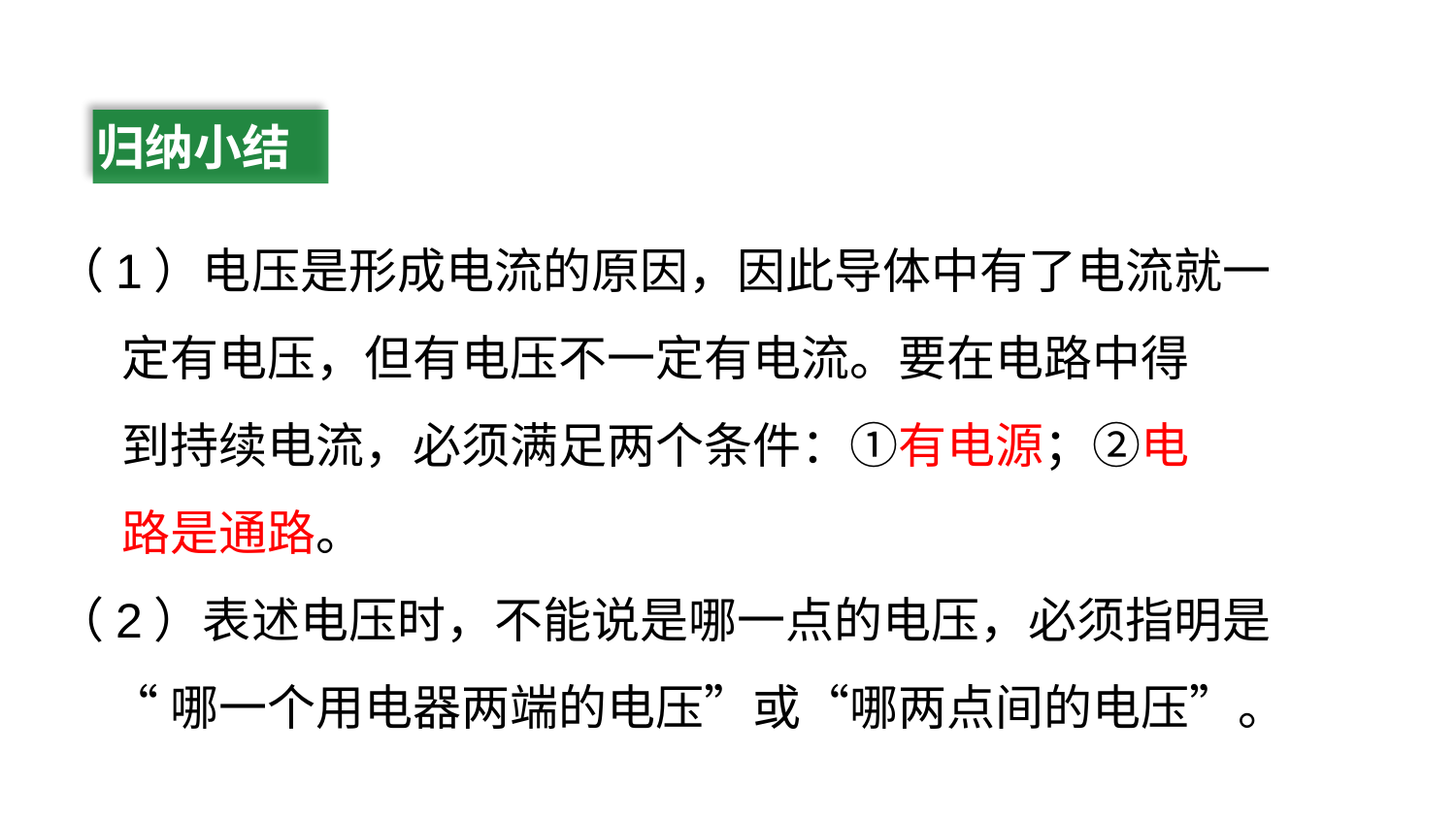

归纳小结

（1）电压是形成电流的原因，因此导体中有了电流就一
     定有电压，但有电压不一定有电流。要在电路中得
     到持续电流，必须满足两个条件：①有电源；②电
     路是通路。
（2）表述电压时，不能说是哪一点的电压，必须指明是
     “哪一个用电器两端的电压”或“哪两点间的电压”。